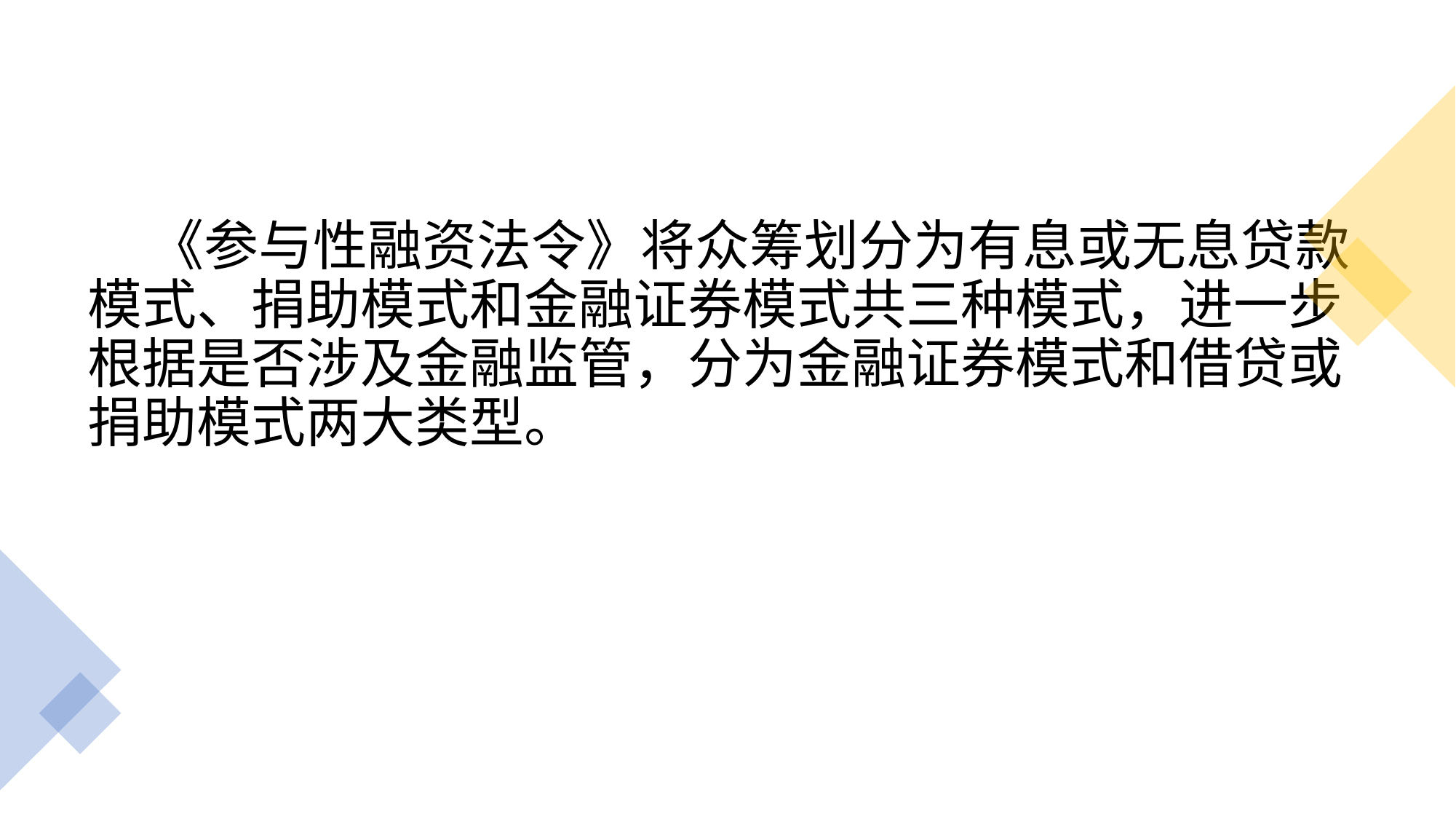

#

    《参与性融资法令》将众筹划分为有息或无息贷款模式、捐助模式和金融证券模式共三种模式，进一步根据是否涉及金融监管，分为金融证券模式和借贷或捐助模式两大类型。